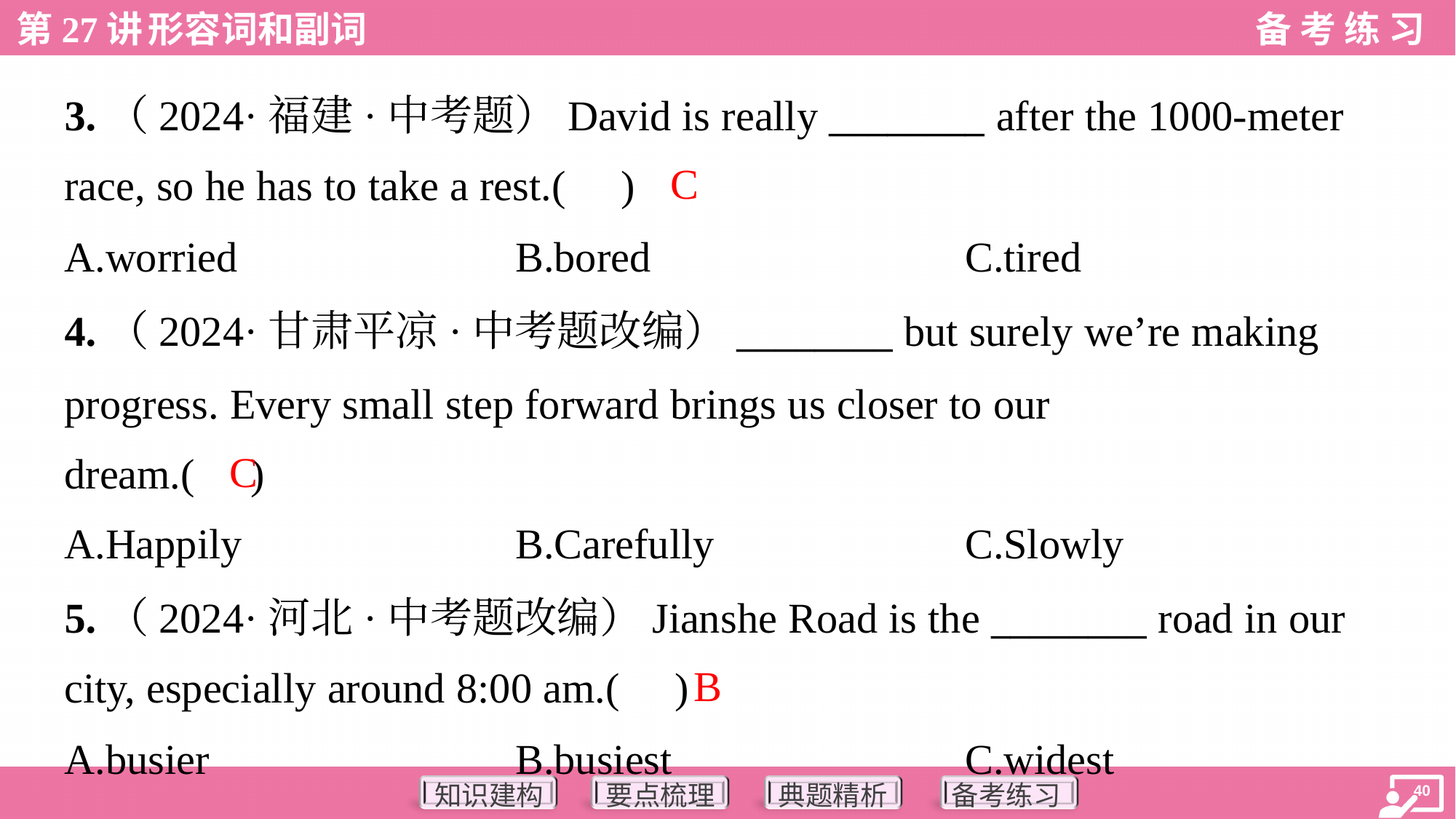

3.（2024·福建·中考题）David is really ________ after the 1000-meter
race, so he has to take a rest.(     )
C
A.worried	B.bored	C.tired
4.（2024·甘肃平凉·中考题改编）________ but surely we’re making
progress. Every small step forward brings us closer to our
dream.(     )
C
A.Happily	B.Carefully	C.Slowly
5.（2024·河北·中考题改编）Jianshe Road is the ________ road in our
city, especially around 8:00 am.(     )
B
A.busier	B.busiest	C.widest